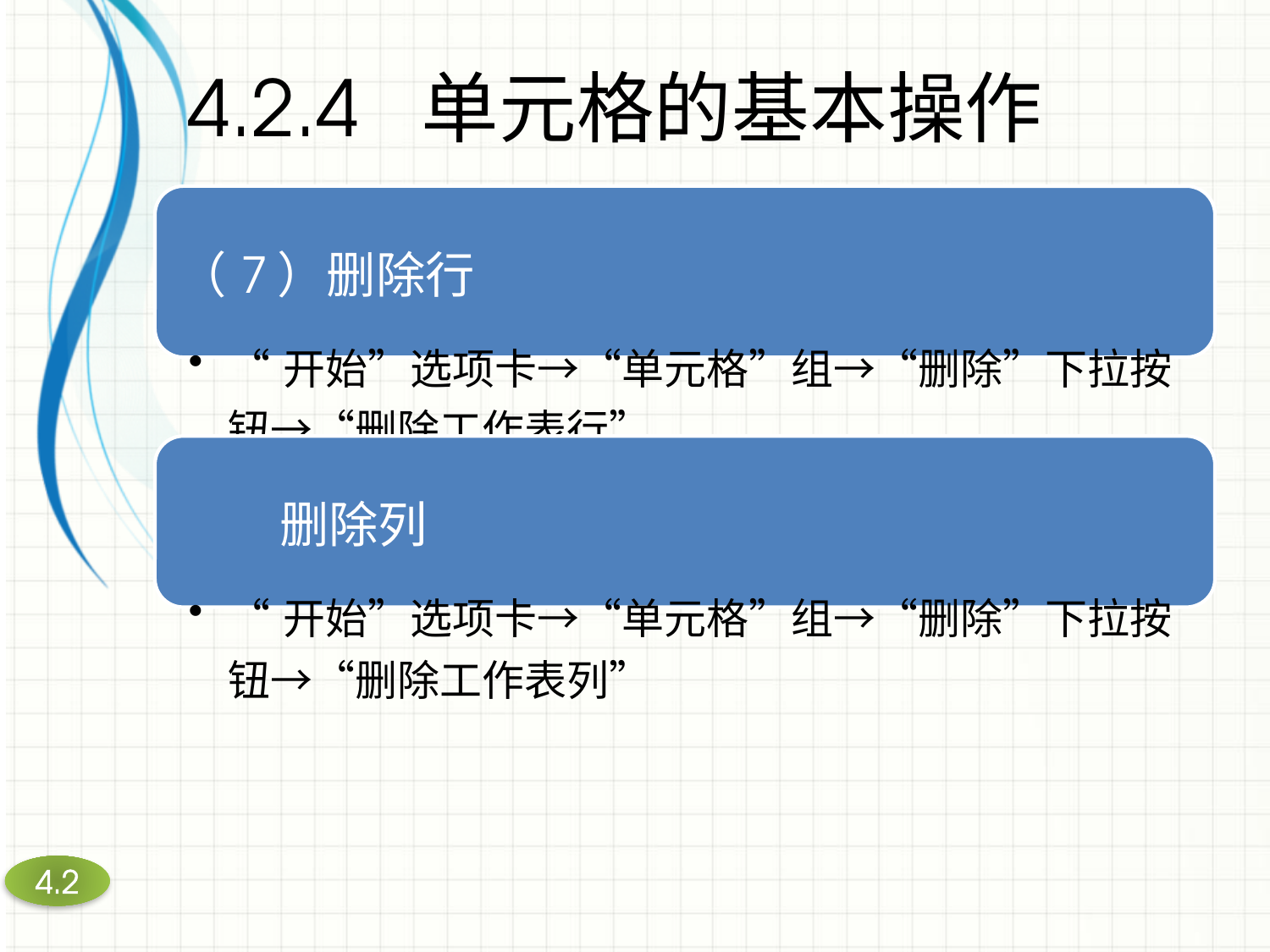

# 4.2.4  单元格的基本操作
（7）删除行
“开始”选项卡→“单元格”组→“删除”下拉按钮→“删除工作表行”
“开始”选项卡→“单元格”组→“删除”下拉按钮→“删除工作表列”
        删除列